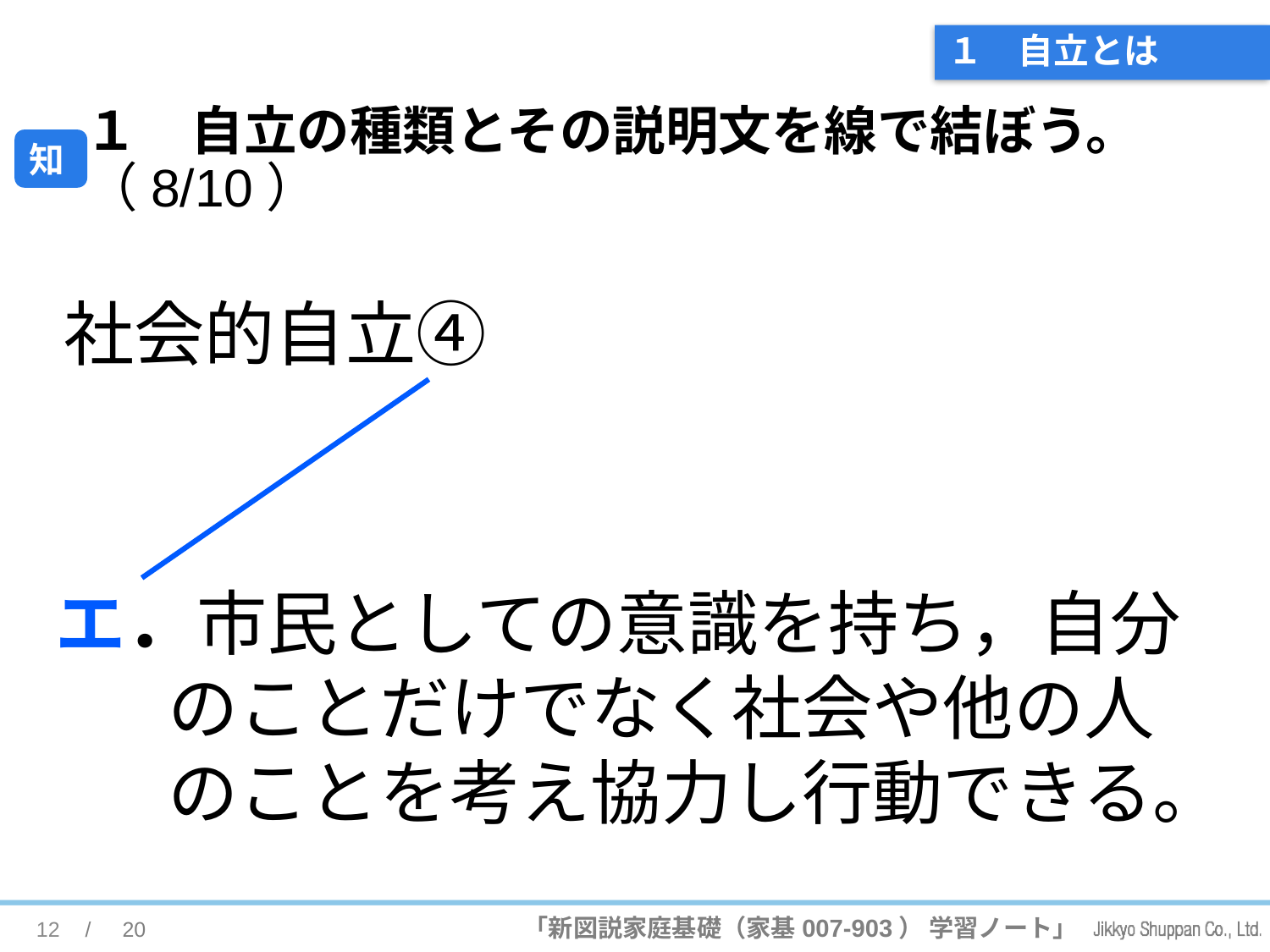

# １　自立とは
１　自立の種類とその説明文を線で結ぼう。（8/10）
知
社会的自立④
エ．市民としての意識を持ち，自分のことだけでなく社会や他の人のことを考え協力し行動できる。
12